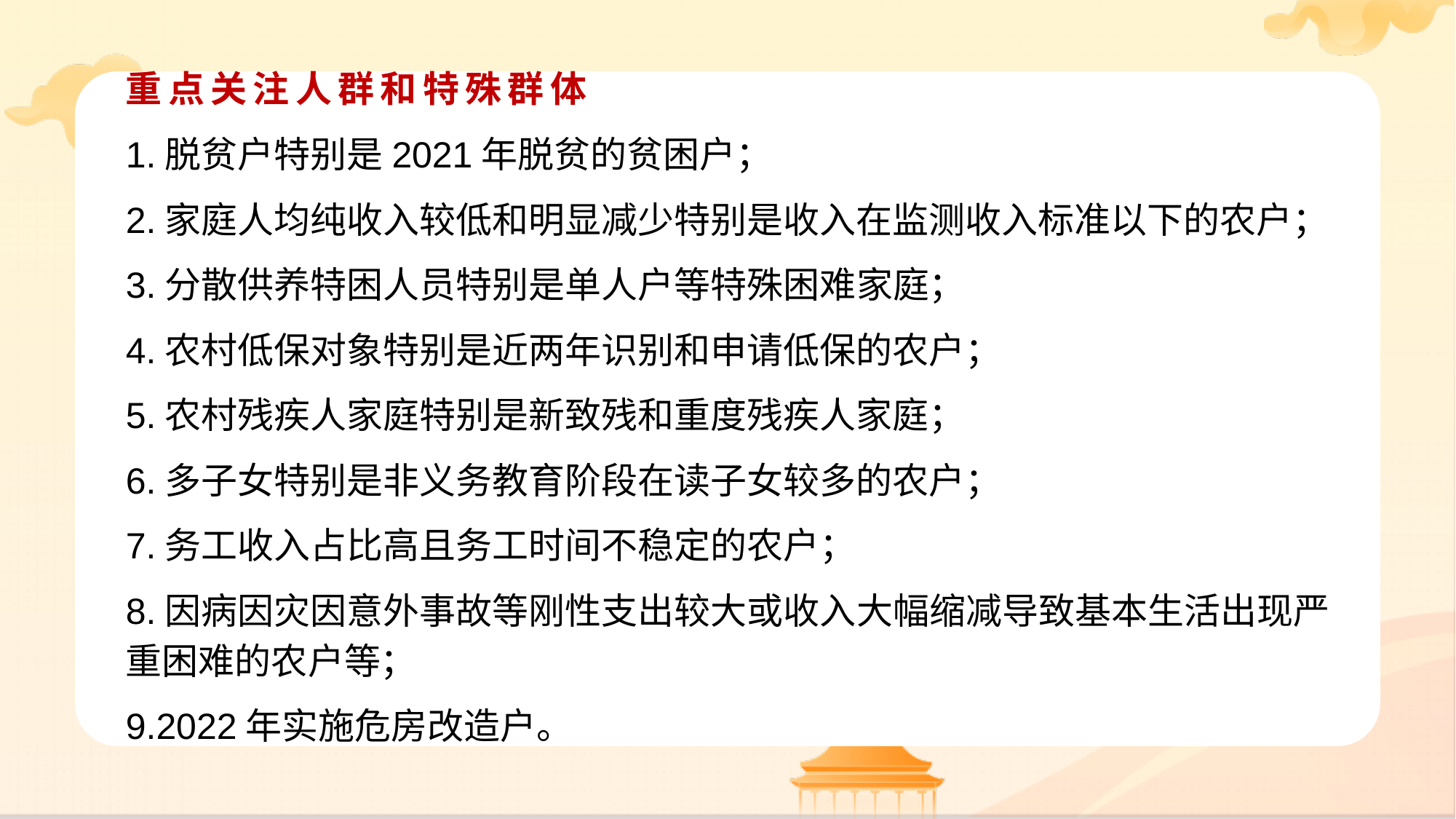

重点关注人群和特殊群体
1.脱贫户特别是2021年脱贫的贫困户；
2.家庭人均纯收入较低和明显减少特别是收入在监测收入标准以下的农户；
3.分散供养特困人员特别是单人户等特殊困难家庭；
4.农村低保对象特别是近两年识别和申请低保的农户；
5.农村残疾人家庭特别是新致残和重度残疾人家庭；
6.多子女特别是非义务教育阶段在读子女较多的农户；
7.务工收入占比高且务工时间不稳定的农户；
8.因病因灾因意外事故等刚性支出较大或收入大幅缩减导致基本生活出现严重困难的农户等；
9.2022年实施危房改造户。